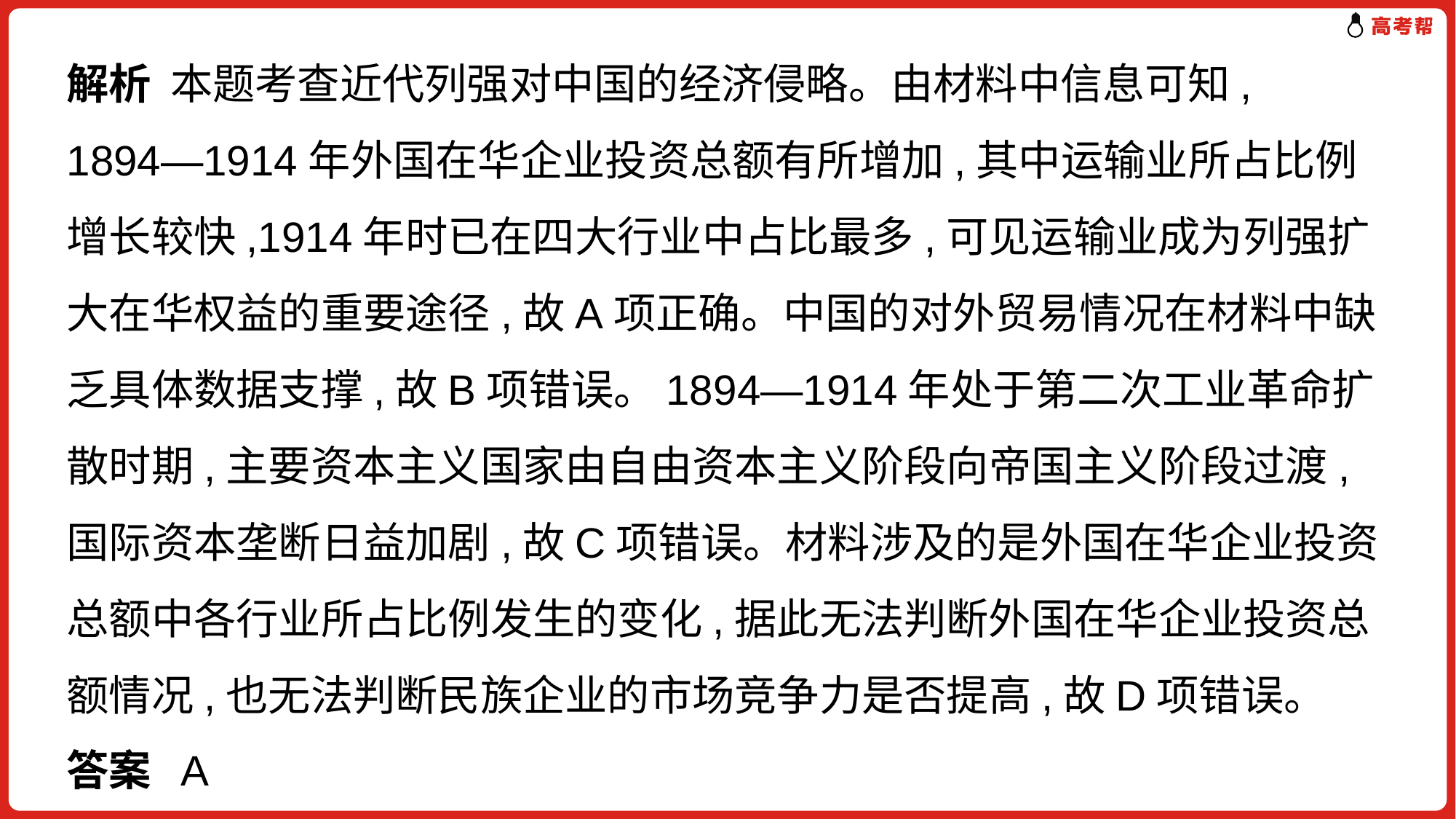

解析  本题考查近代列强对中国的经济侵略。由材料中信息可知,
1894—1914年外国在华企业投资总额有所增加,其中运输业所占比例增长较快,1914年时已在四大行业中占比最多,可见运输业成为列强扩大在华权益的重要途径,故A项正确。中国的对外贸易情况在材料中缺乏具体数据支撑,故B项错误。1894—1914年处于第二次工业革命扩散时期,主要资本主义国家由自由资本主义阶段向帝国主义阶段过渡,国际资本垄断日益加剧,故C项错误。材料涉及的是外国在华企业投资总额中各行业所占比例发生的变化,据此无法判断外国在华企业投资总额情况,也无法判断民族企业的市场竞争力是否提高,故D项错误。
答案  A